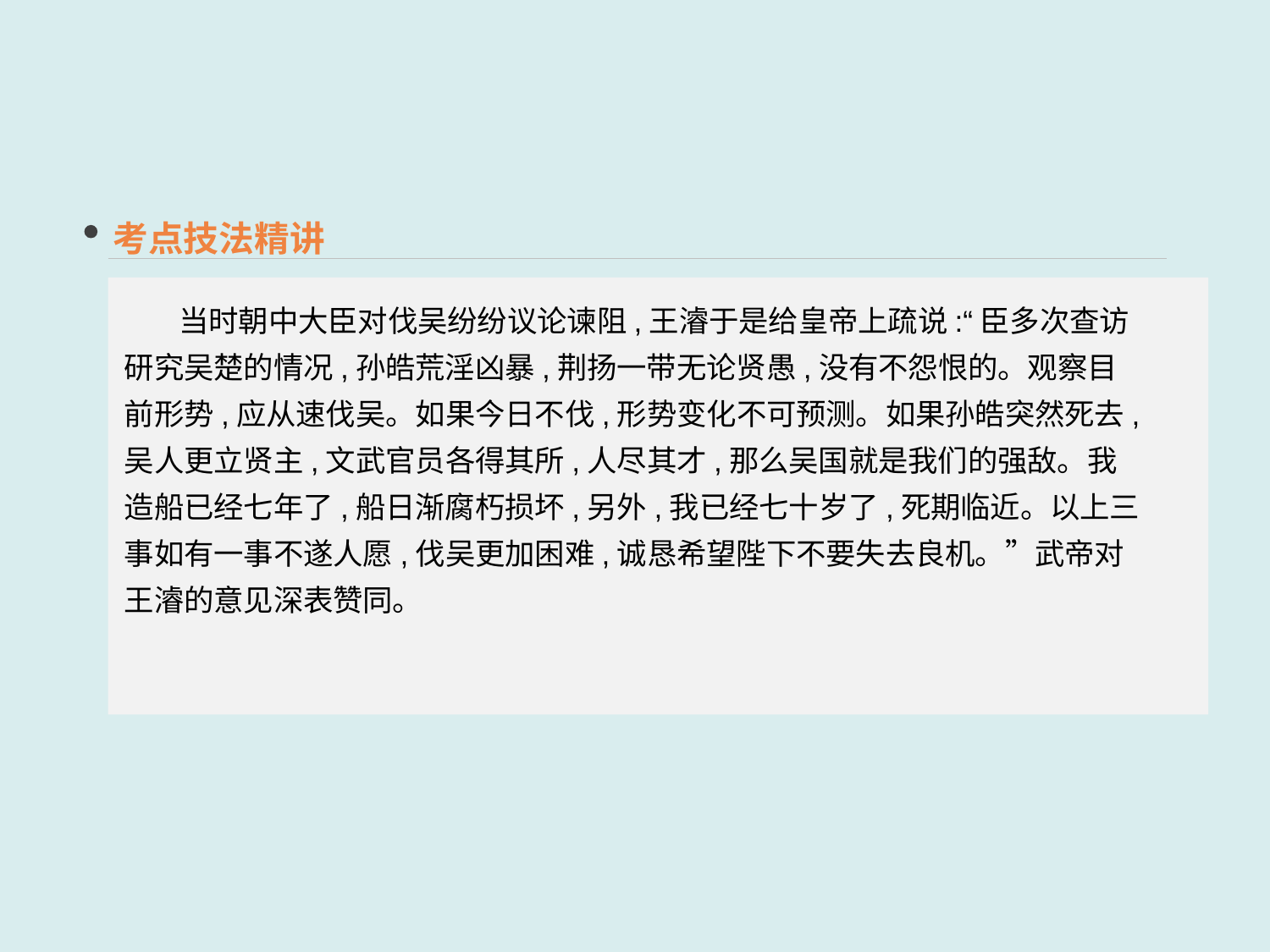

考点技法精讲

       当时朝中大臣对伐吴纷纷议论谏阻,王濬于是给皇帝上疏说:“臣多次查访研究吴楚的情况,孙皓荒淫凶暴,荆扬一带无论贤愚,没有不怨恨的。观察目前形势,应从速伐吴。如果今日不伐,形势变化不可预测。如果孙皓突然死去,吴人更立贤主,文武官员各得其所,人尽其才,那么吴国就是我们的强敌。我造船已经七年了,船日渐腐朽损坏,另外,我已经七十岁了,死期临近。以上三事如有一事不遂人愿,伐吴更加困难,诚恳希望陛下不要失去良机。”武帝对王濬的意见深表赞同。